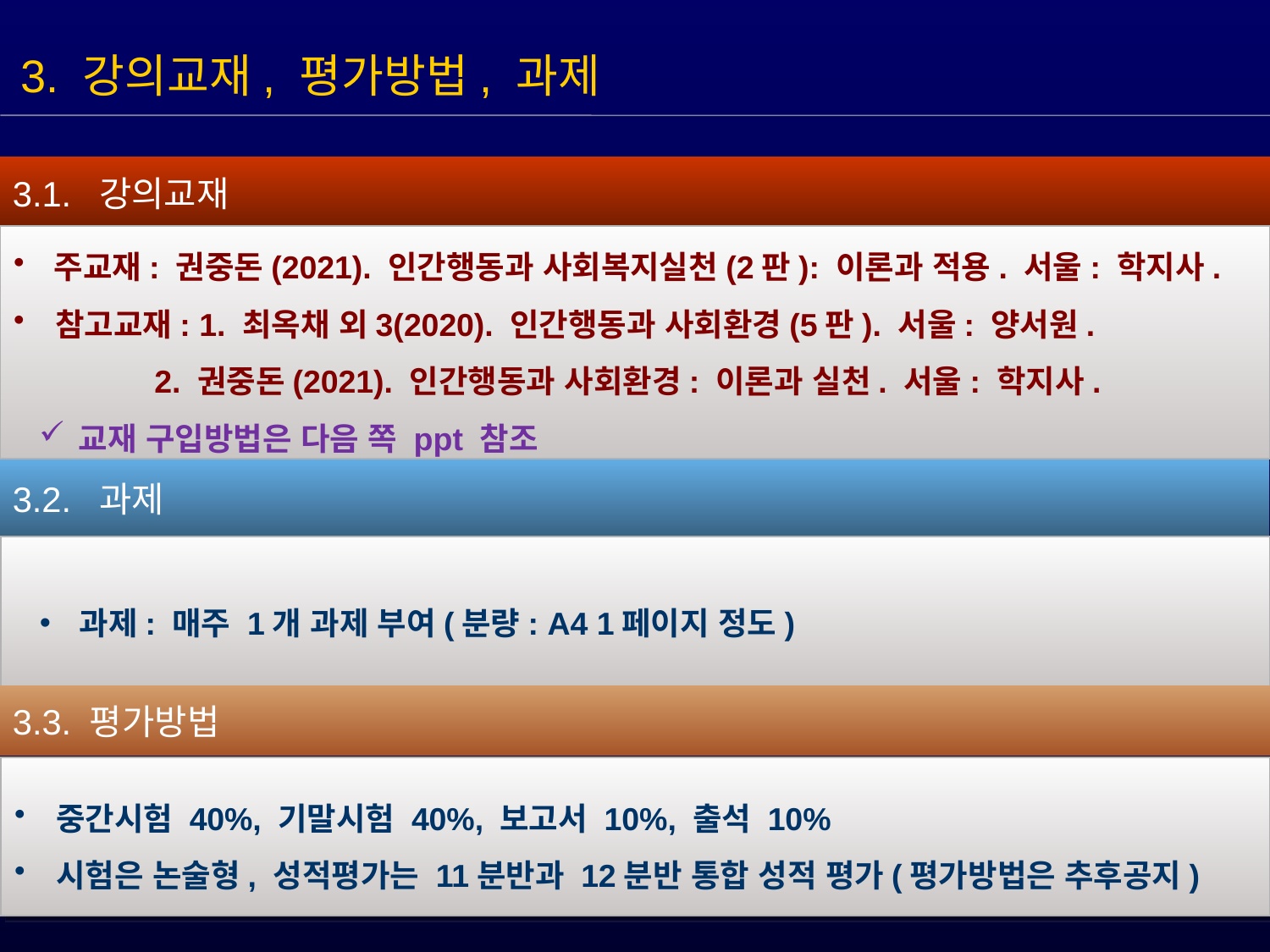

3. 강의교재, 평가방법, 과제

3.1.  강의교재
 주교재: 권중돈(2021). 인간행동과 사회복지실천(2판): 이론과 적용. 서울: 학지사.
 참고교재: 1. 최옥채 외3(2020). 인간행동과 사회환경(5판). 서울: 양서원.
             2. 권중돈(2021). 인간행동과 사회환경: 이론과 실천. 서울: 학지사.
교재 구입방법은 다음 쪽 ppt 참조
3.2.  과제
과제: 매주 1개 과제 부여(분량: A4 1페이지 정도)
3.3. 평가방법
 중간시험 40%, 기말시험 40%, 보고서 10%, 출석 10%
 시험은 논술형, 성적평가는 11분반과 12분반 통합 성적 평가(평가방법은 추후공지)